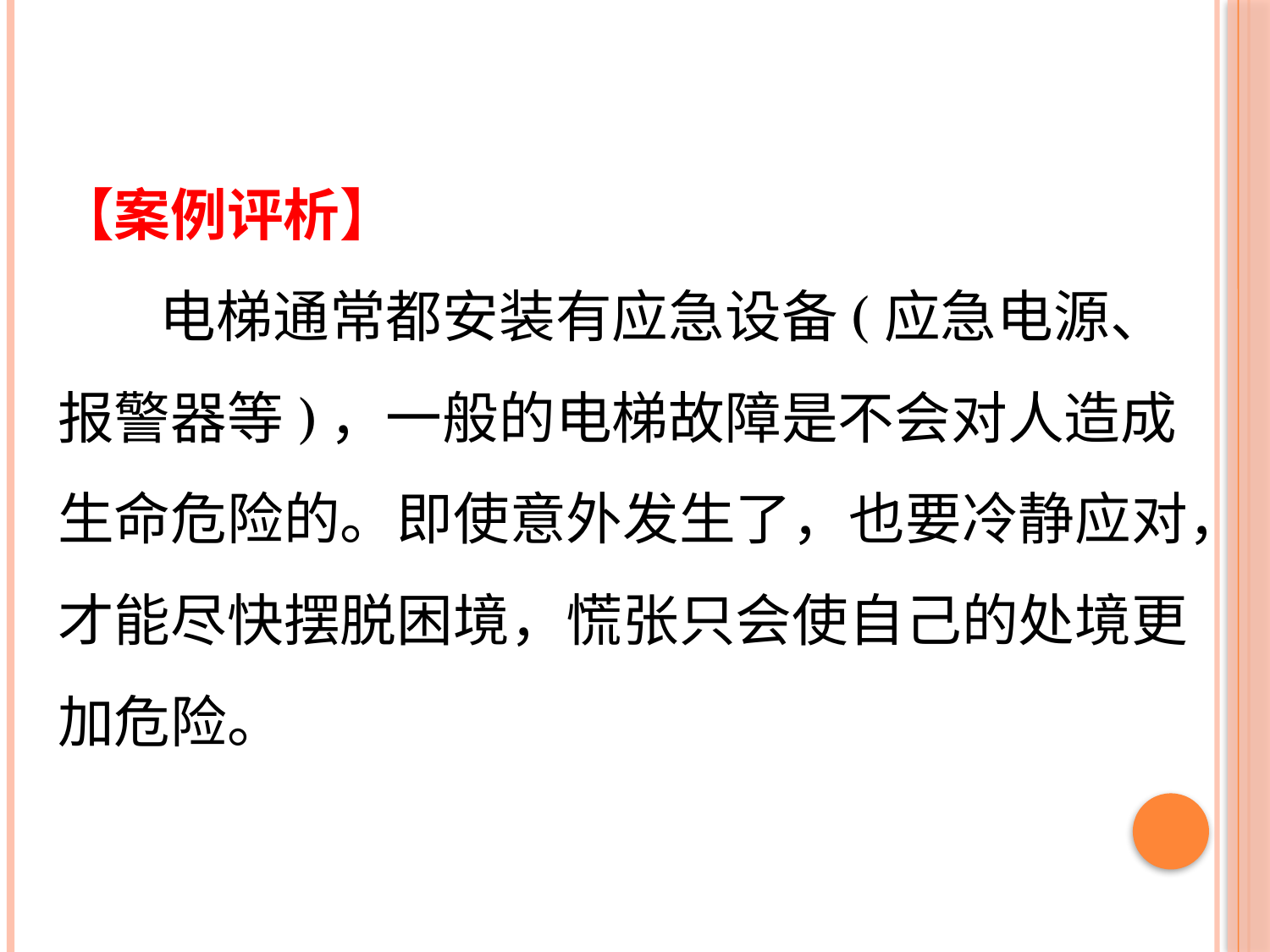

【案例评析】
       电梯通常都安装有应急设备(应急电源、报警器等)，一般的电梯故障是不会对人造成生命危险的。即使意外发生了，也要冷静应对，才能尽快摆脱困境，慌张只会使自己的处境更加危险。